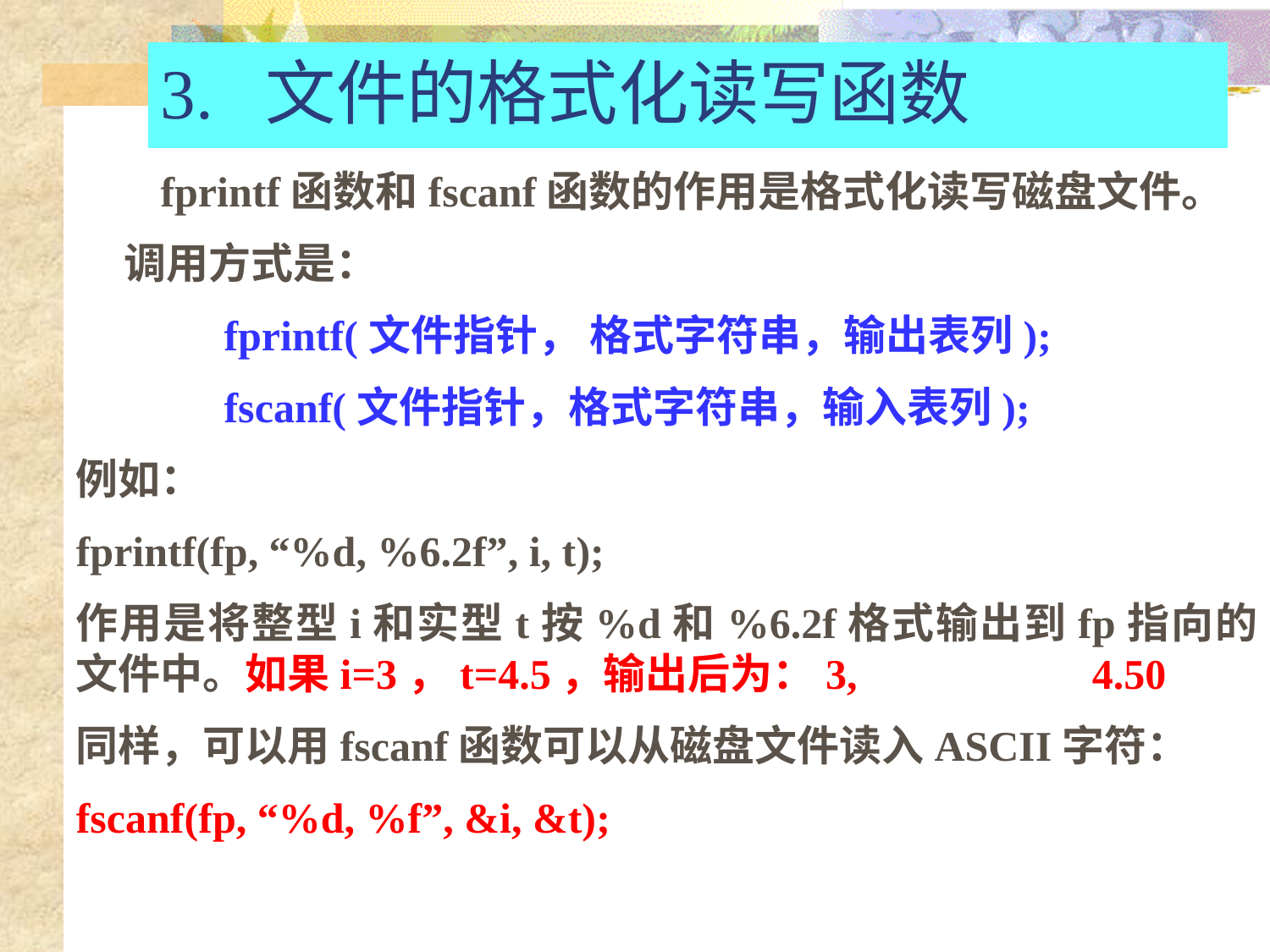

3.  文件的格式化读写函数
        fprintf函数和fscanf函数的作用是格式化读写磁盘文件。
    调用方式是：
              fprintf(文件指针， 格式字符串，输出表列);
              fscanf(文件指针，格式字符串，输入表列);
例如：
fprintf(fp, “%d, %6.2f”, i, t);
作用是将整型i和实型t按%d和%6.2f格式输出到fp指向的文件中。如果i=3，t=4.5，输出后为：3,		4.50
同样，可以用fscanf函数可以从磁盘文件读入ASCII字符：
fscanf(fp, “%d, %f”, &i, &t);